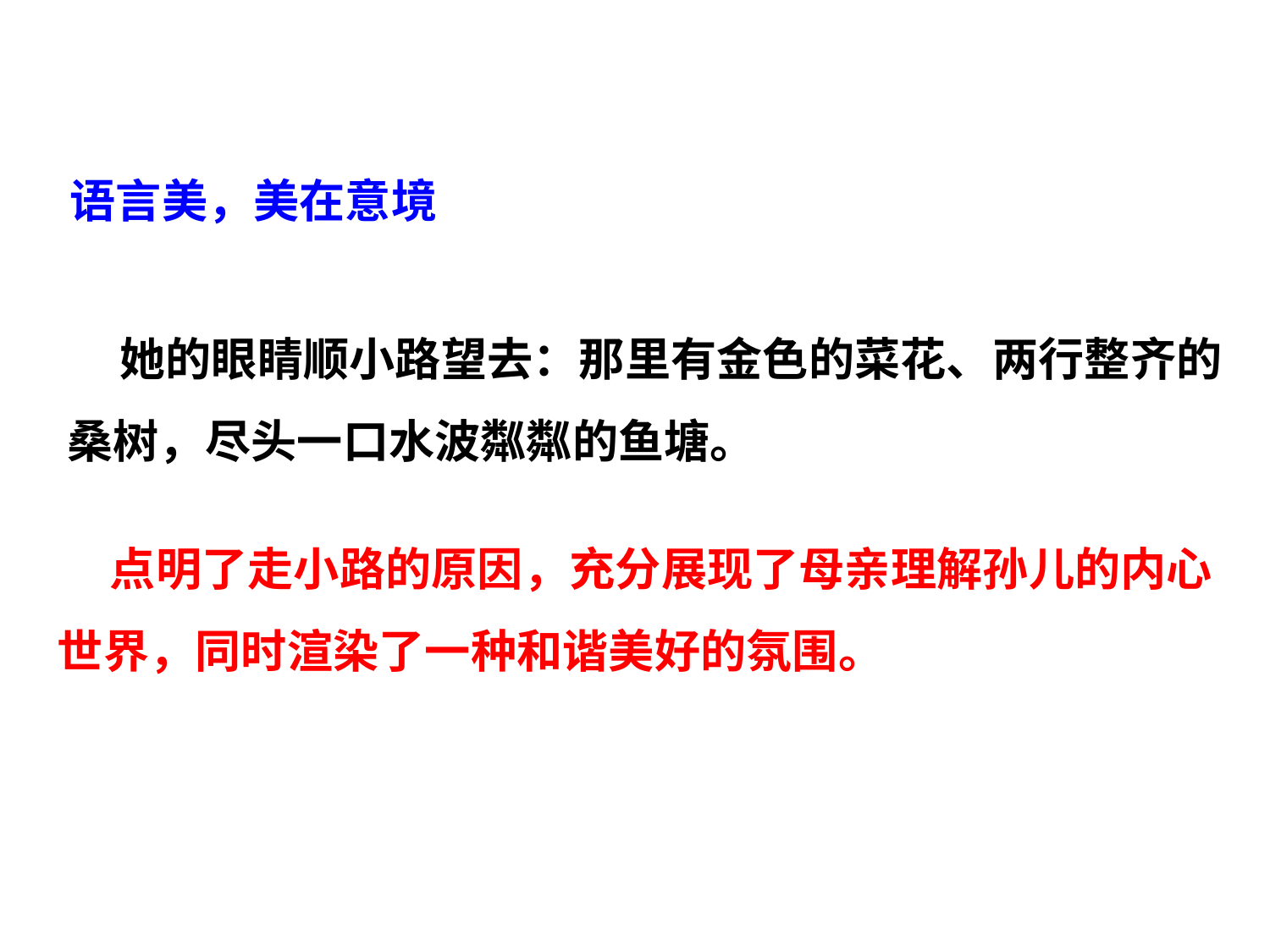

语言美，美在意境
    她的眼睛顺小路望去：那里有金色的菜花、两行整齐的桑树，尽头一口水波粼粼的鱼塘。
    点明了走小路的原因，充分展现了母亲理解孙儿的内心世界，同时渲染了一种和谐美好的氛围。